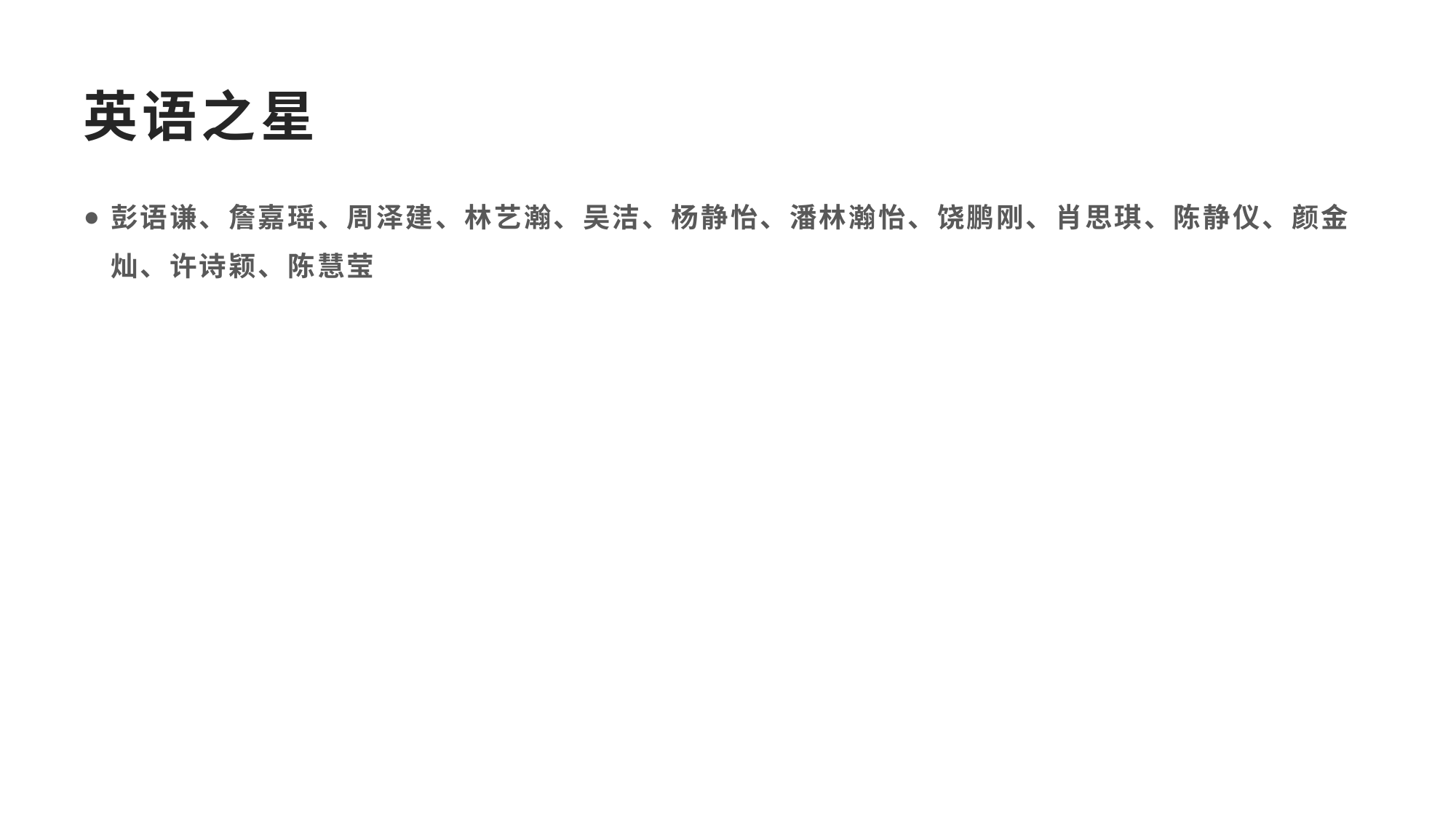

# 英语之星
彭语谦、詹嘉瑶、周泽建、林艺瀚、吴洁、杨静怡、潘林瀚怡、饶鹏刚、肖思琪、陈静仪、颜金灿、许诗颖、陈慧莹